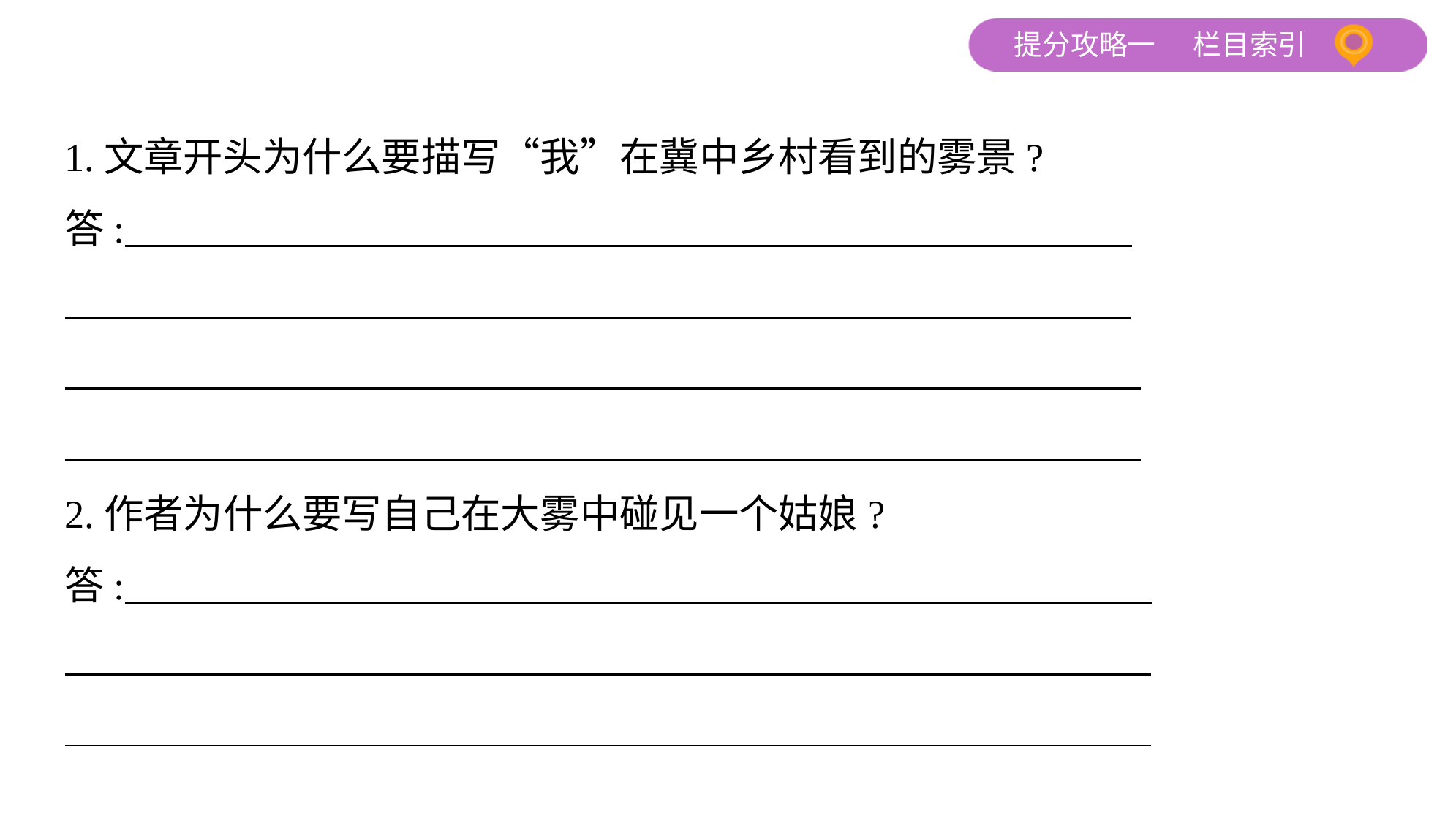

1.文章开头为什么要描写“我”在冀中乡村看到的雾景?
答:

2.作者为什么要写自己在大雾中碰见一个姑娘?
答: